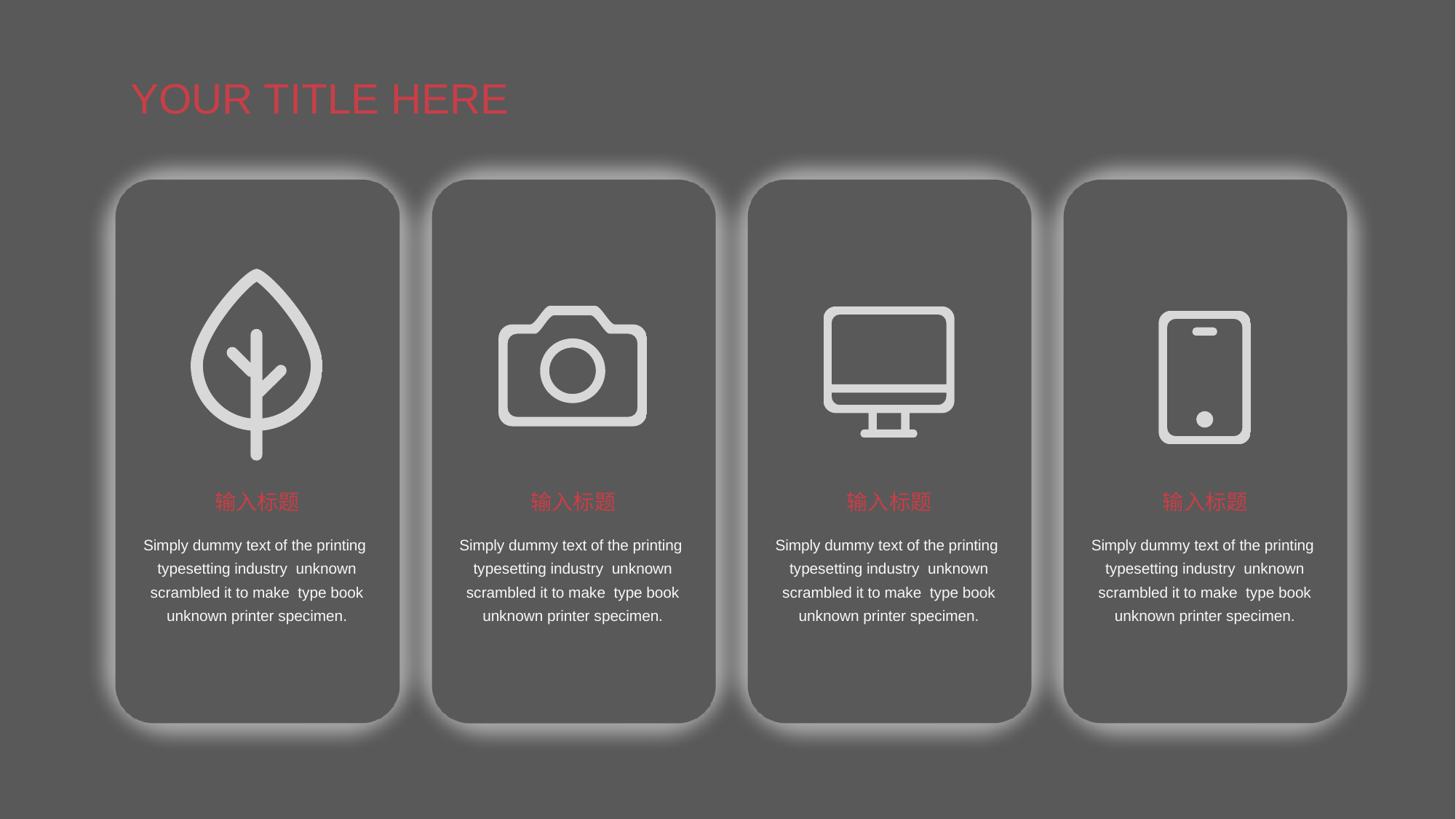

YOUR TITLE HERE

输入标题
Simply dummy text of the printing  typesetting industry  unknown scrambled it to make  type book unknown printer specimen.
输入标题
Simply dummy text of the printing  typesetting industry  unknown scrambled it to make  type book unknown printer specimen.
输入标题
Simply dummy text of the printing  typesetting industry  unknown scrambled it to make  type book unknown printer specimen.
输入标题
Simply dummy text of the printing  typesetting industry  unknown scrambled it to make  type book unknown printer specimen.